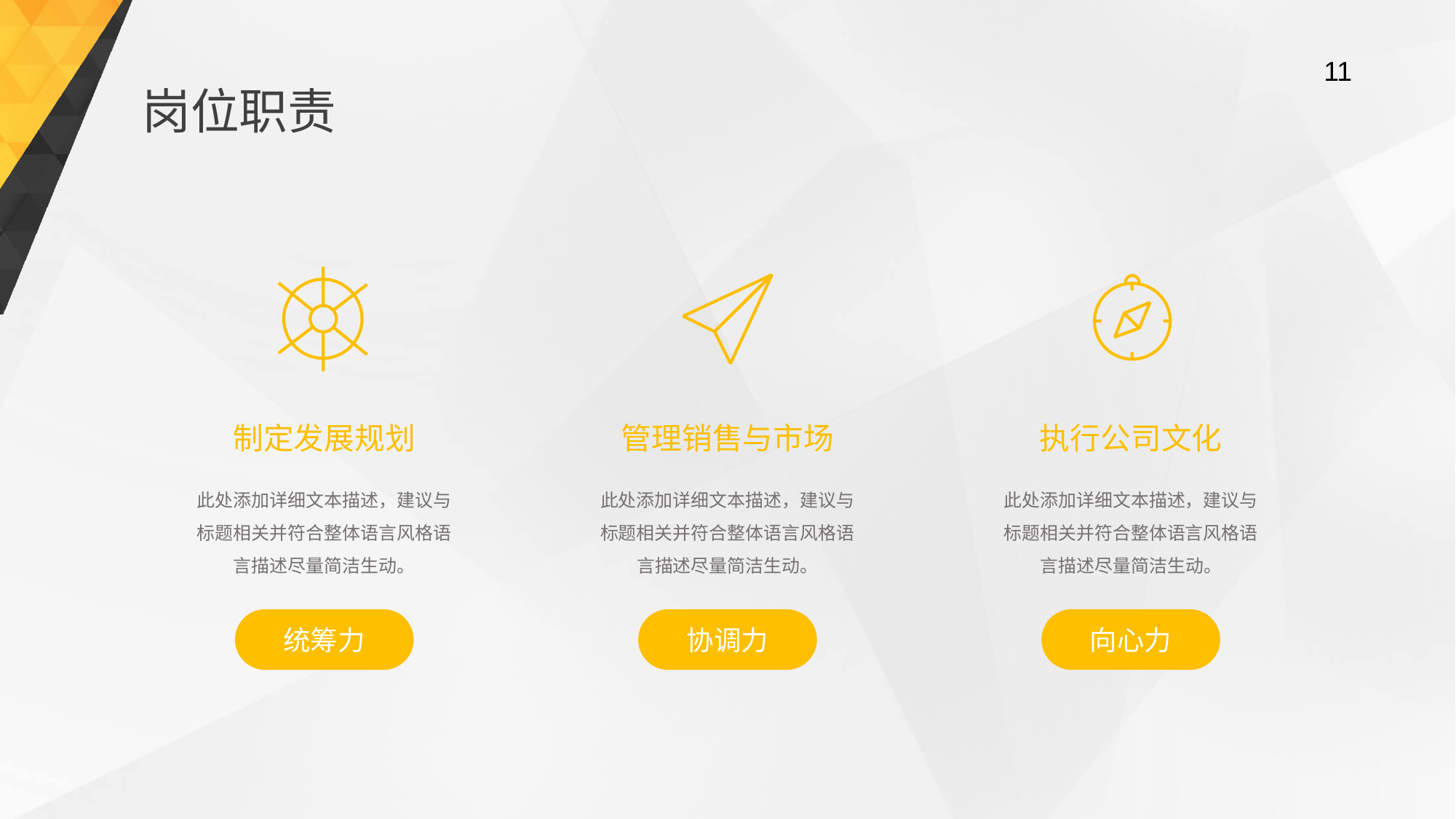

岗位职责

制定发展规划
管理销售与市场
执行公司文化
此处添加详细文本描述，建议与标题相关并符合整体语言风格语言描述尽量简洁生动。
此处添加详细文本描述，建议与标题相关并符合整体语言风格语言描述尽量简洁生动。
此处添加详细文本描述，建议与标题相关并符合整体语言风格语言描述尽量简洁生动。
统筹力
协调力
向心力